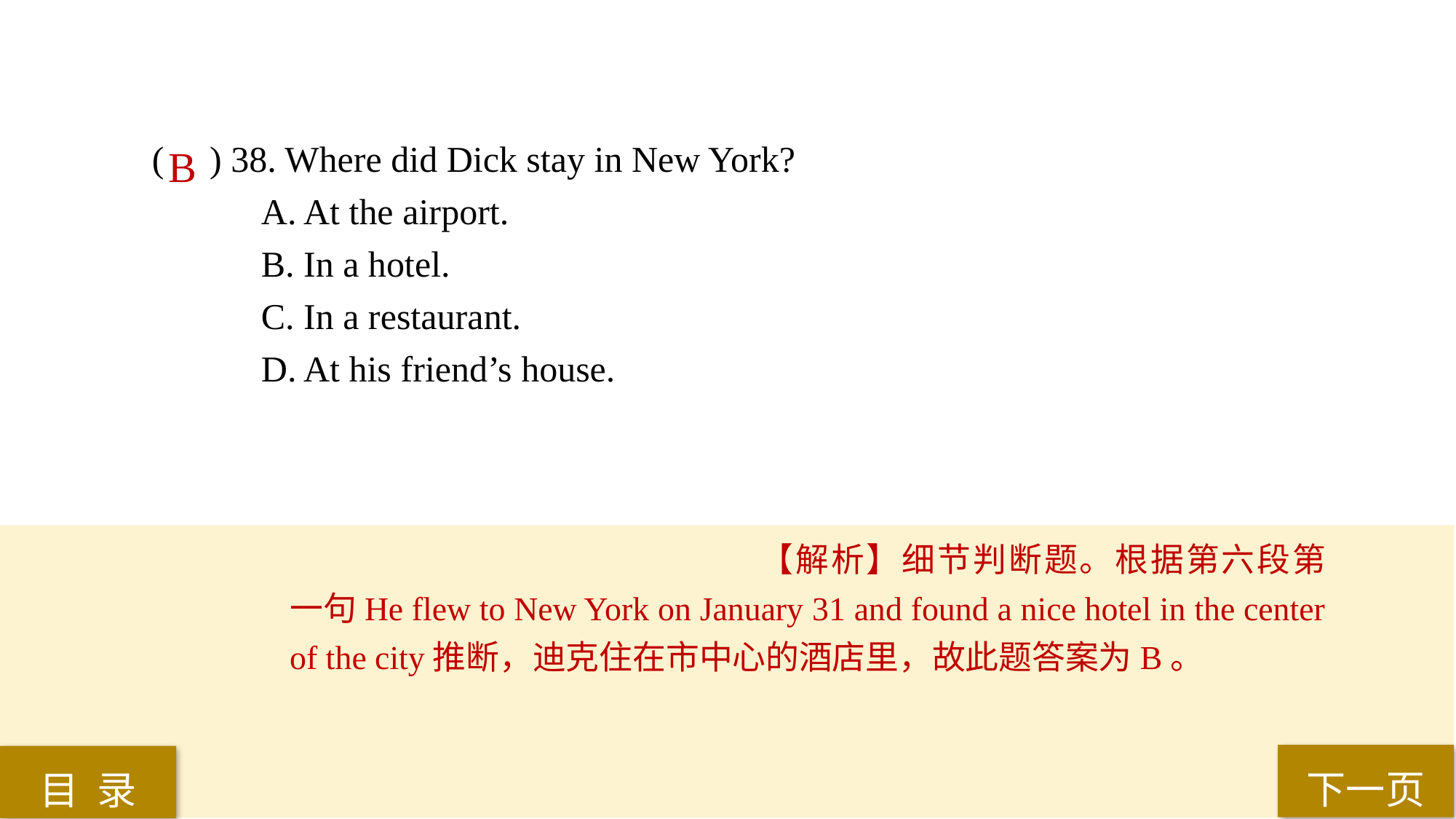

(     ) 38. Where did Dick stay in New York?
A. At the airport.
B. In a hotel.
C. In a restaurant.
D. At his friend’s house.
B
【解析】细节判断题。根据第六段第一句He flew to New York on January 31 and found a nice hotel in the center of the city推断，迪克住在市中心的酒店里，故此题答案为B。